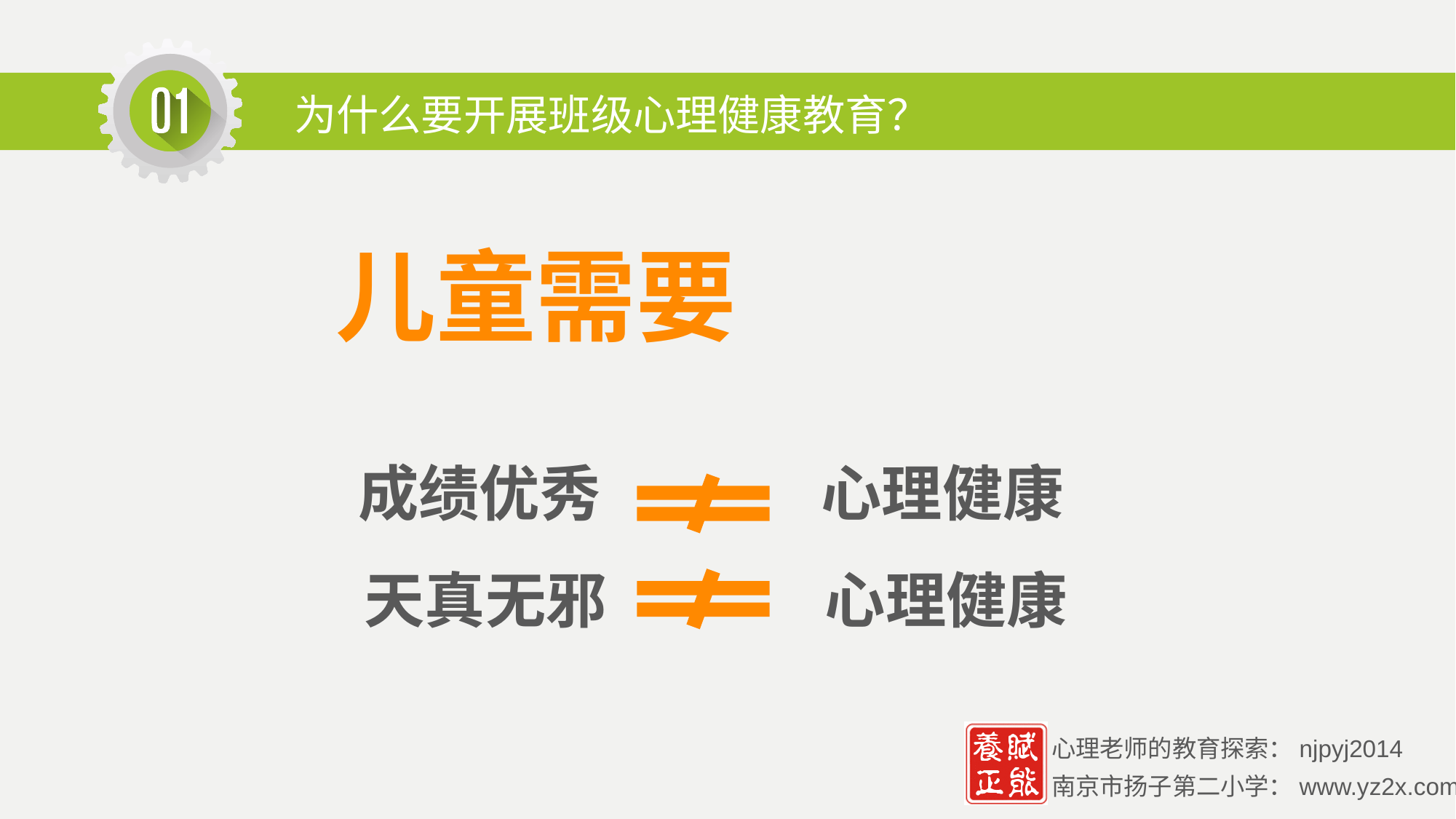

为什么要开展班级心理健康教育？
儿童需要
成绩优秀
心理健康

天真无邪
心理健康